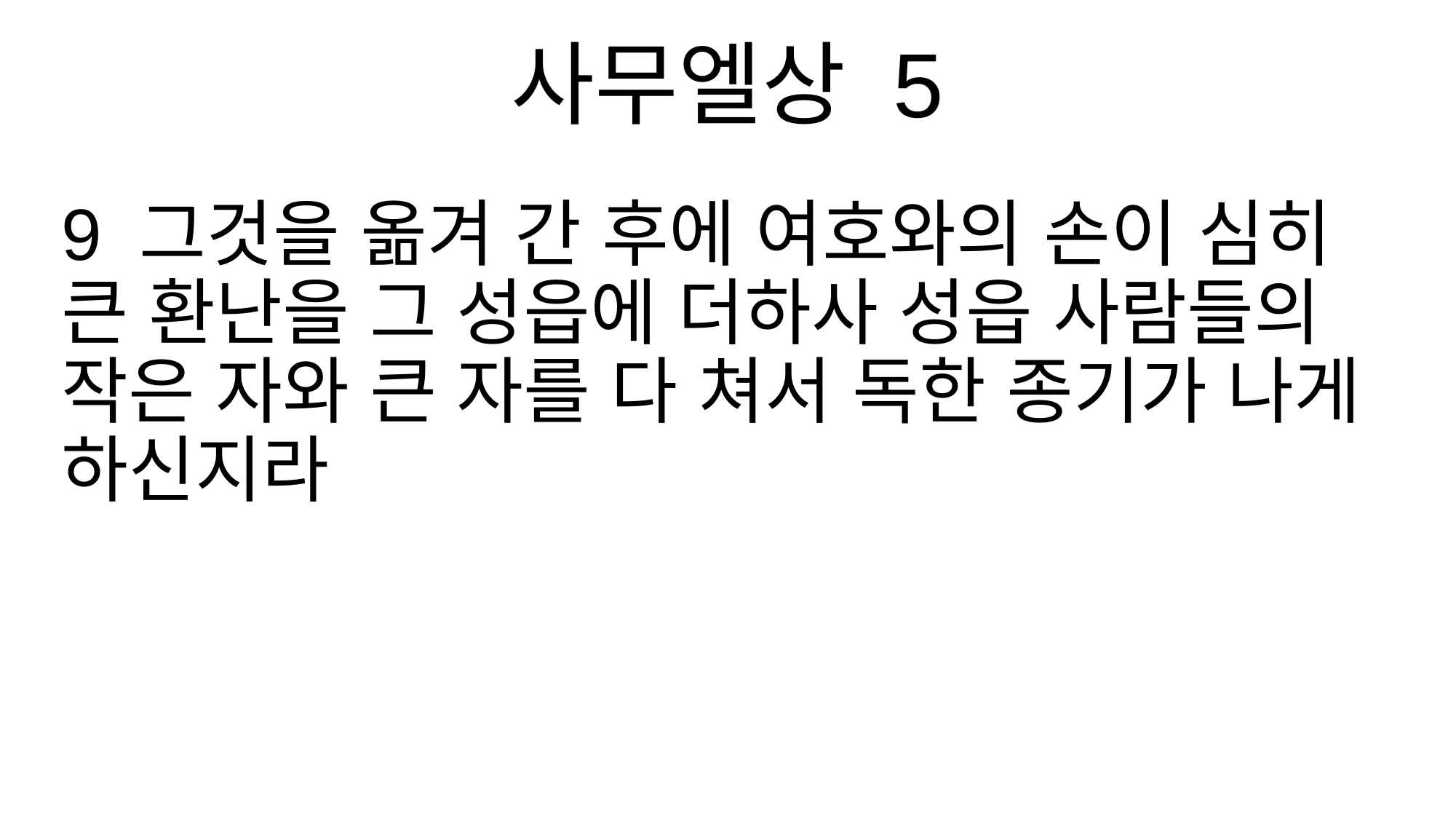

사무엘상 5
9 그것을 옮겨 간 후에 여호와의 손이 심히 큰 환난을 그 성읍에 더하사 성읍 사람들의 작은 자와 큰 자를 다 쳐서 독한 종기가 나게 하신지라